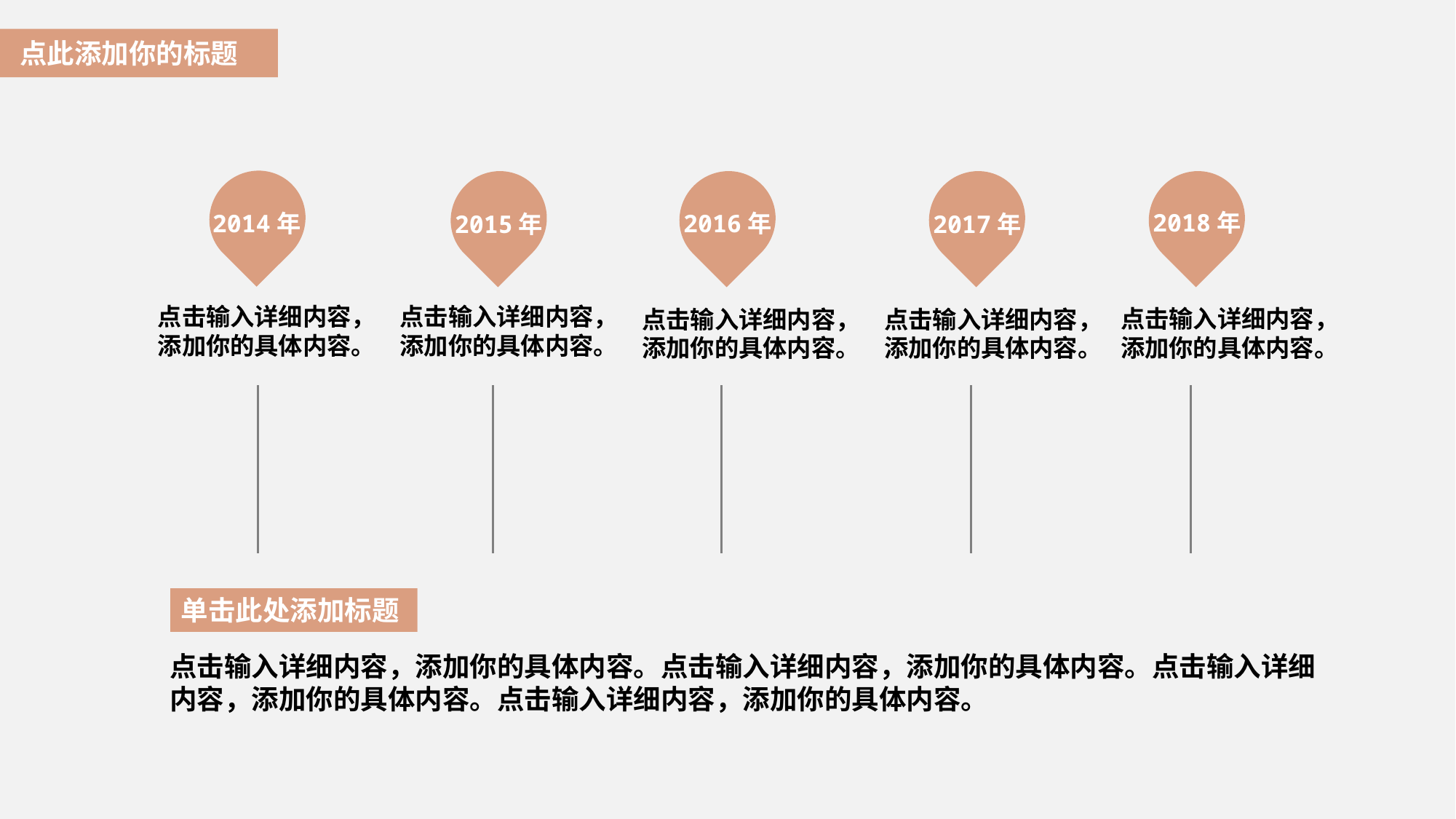

点此添加你的标题

2014年
点击输入详细内容，添加你的具体内容。

2015年
点击输入详细内容，添加你的具体内容。

2016年
点击输入详细内容，添加你的具体内容。

2017年
点击输入详细内容，添加你的具体内容。

2018年
点击输入详细内容，添加你的具体内容。
单击此处添加标题
点击输入详细内容，添加你的具体内容。点击输入详细内容，添加你的具体内容。点击输入详细内容，添加你的具体内容。点击输入详细内容，添加你的具体内容。